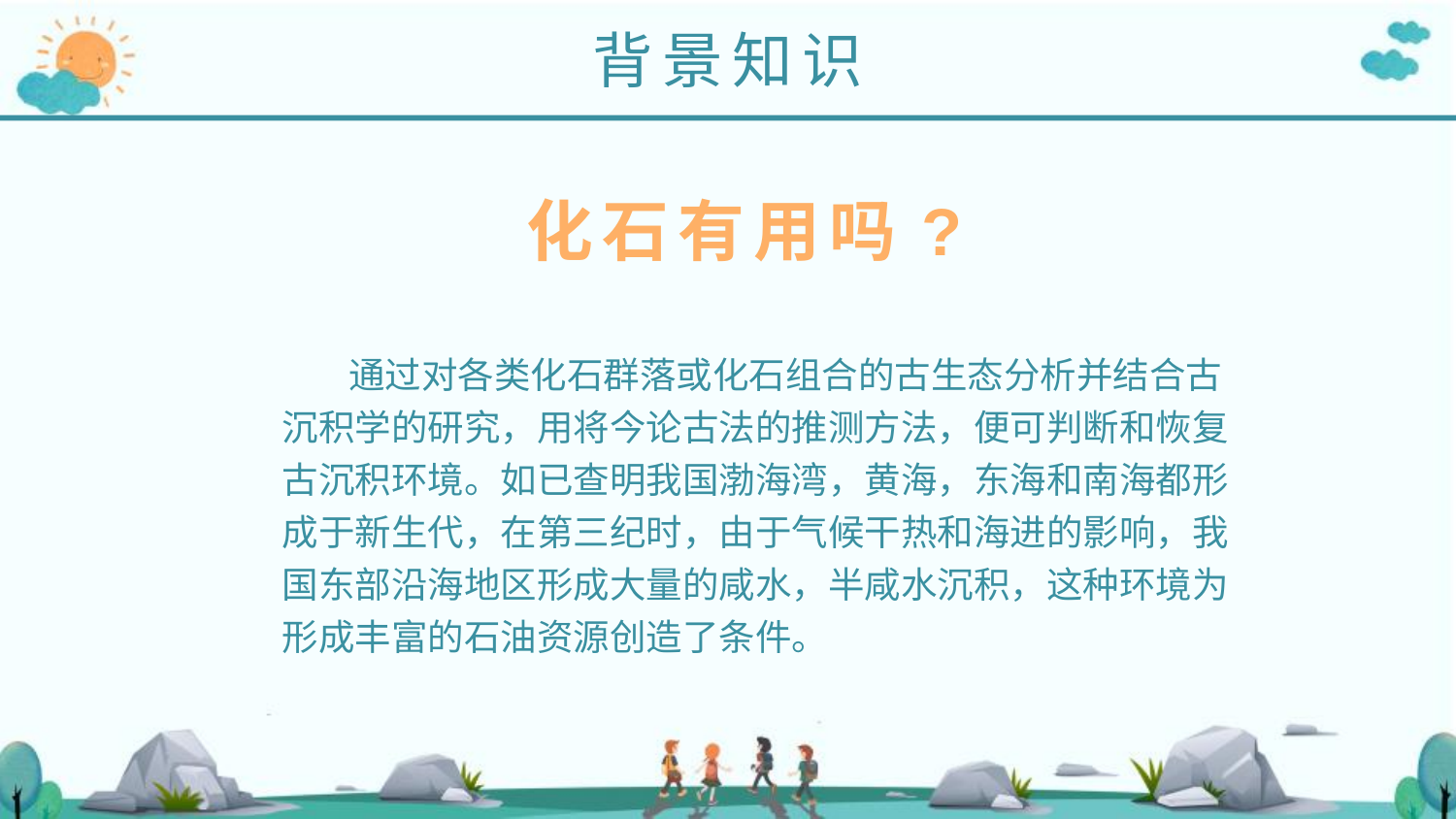

背景知识

化石有用吗?
       通过对各类化石群落或化石组合的古生态分析并结合古沉积学的研究，用将今论古法的推测方法，便可判断和恢复古沉积环境。如已查明我国渤海湾，黄海，东海和南海都形成于新生代，在第三纪时，由于气候干热和海进的影响，我国东部沿海地区形成大量的咸水，半咸水沉积，这种环境为形成丰富的石油资源创造了条件。